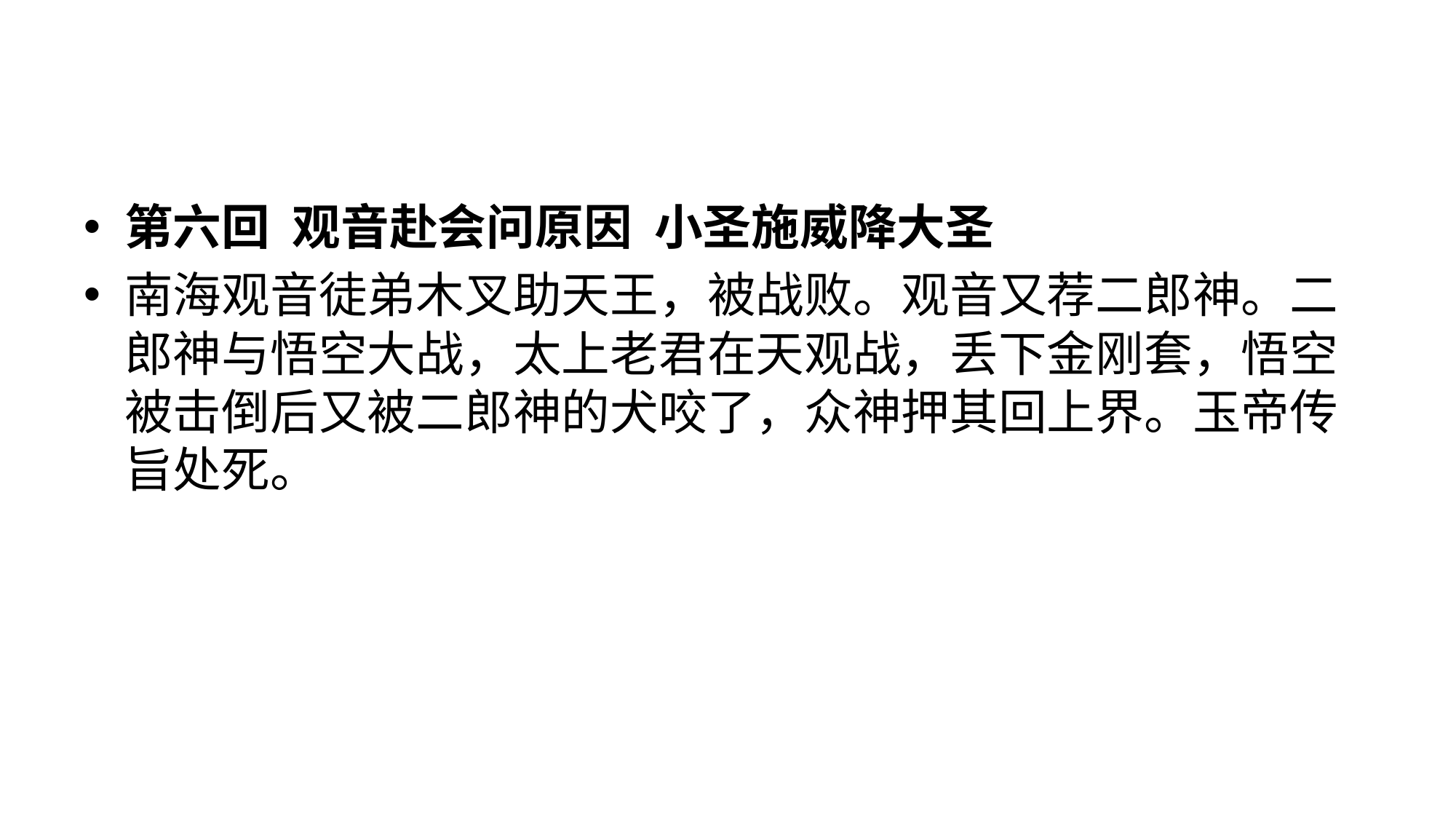

#
第六回  观音赴会问原因  小圣施威降大圣
南海观音徒弟木叉助天王，被战败。观音又荐二郎神。二郎神与悟空大战，太上老君在天观战，丢下金刚套，悟空被击倒后又被二郎神的犬咬了，众神押其回上界。玉帝传旨处死。